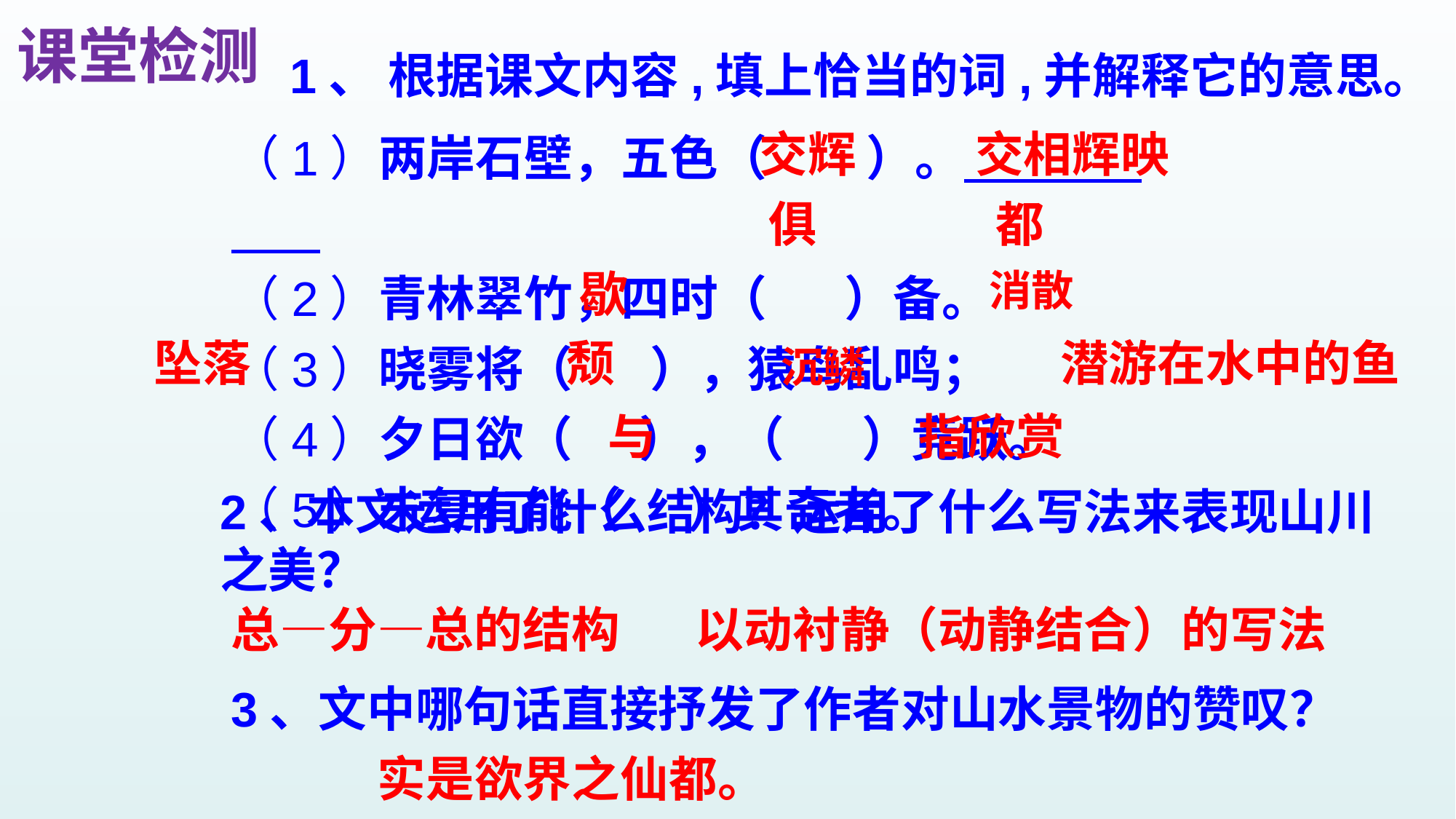

课堂检测
1、 根据课文内容,填上恰当的词,并解释它的意思。
（1）两岸石壁，五色（         ）。
（2）青林翠竹，四时（       ）备。
（3）晓雾将（       ），猿鸟乱鸣；
（4）夕日欲（      ），（       ）竞跃。
（5）未复有能（      ）其奇者。
交辉
交相辉映
都
俱
消散
歇
颓
潜游在水中的鱼
坠落
沉鳞
指欣赏
与
2、本文运用了什么结构？运用了什么写法来表现山川之美？
总—分—总的结构
以动衬静（动静结合）的写法
3、文中哪句话直接抒发了作者对山水景物的赞叹？
实是欲界之仙都。